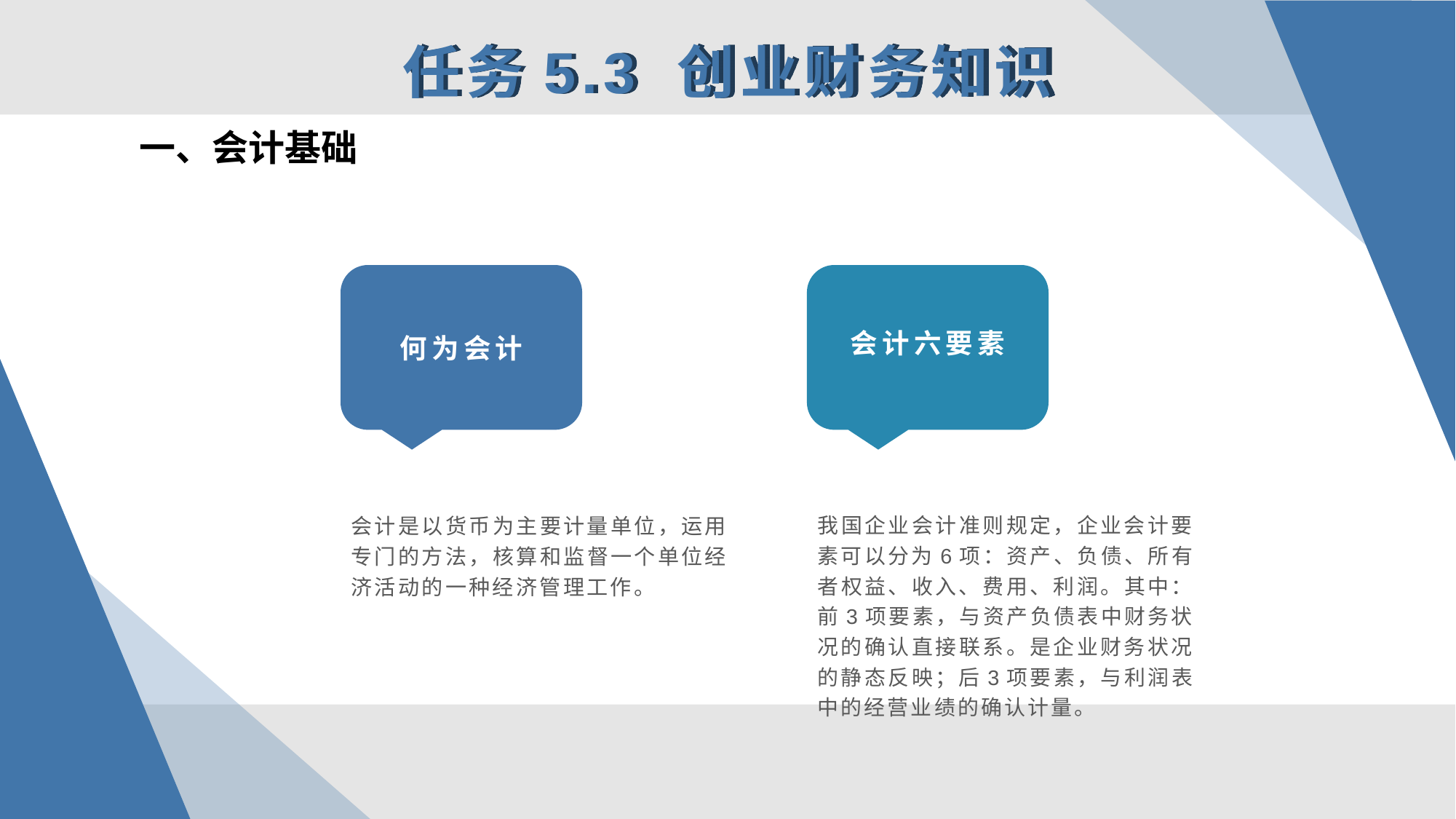

任务5.3 创业财务知识
一、会计基础

会计六要素
何为会计
会计是以货币为主要计量单位，运用专门的方法，核算和监督一个单位经济活动的一种经济管理工作。
我国企业会计准则规定，企业会计要素可以分为6项：资产、负债、所有者权益、收入、费用、利润。其中：前3项要素，与资产负债表中财务状况的确认直接联系。是企业财务状况的静态反映；后3项要素，与利润表中的经营业绩的确认计量。